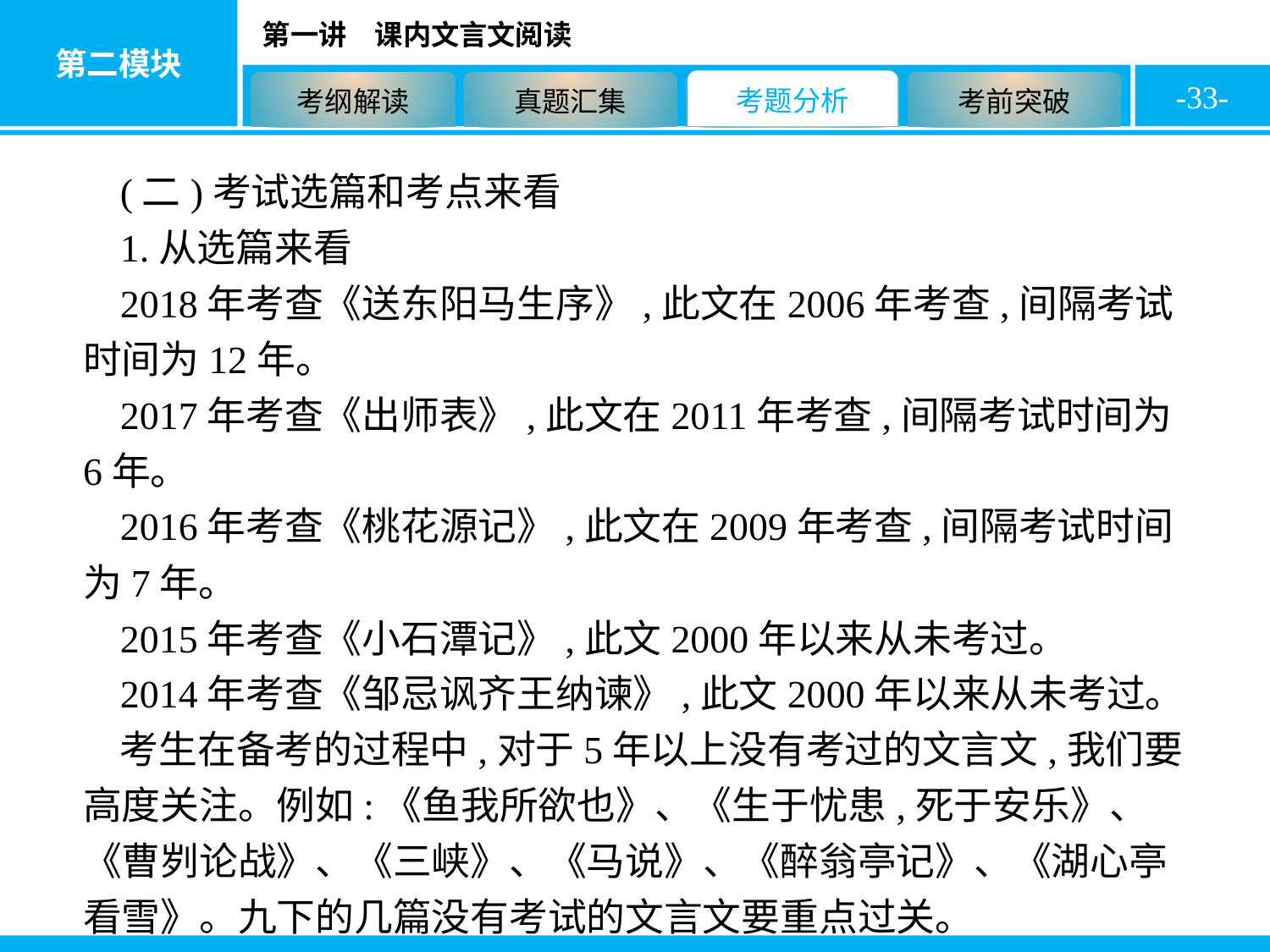

-33-
(二)考试选篇和考点来看
1.从选篇来看
2018年考查《送东阳马生序》,此文在2006年考查,间隔考试时间为12年。
2017年考查《出师表》,此文在2011年考查,间隔考试时间为6年。
2016年考查《桃花源记》,此文在2009年考查,间隔考试时间为7年。
2015年考查《小石潭记》,此文2000年以来从未考过。
2014年考查《邹忌讽齐王纳谏》,此文2000年以来从未考过。
考生在备考的过程中,对于5年以上没有考过的文言文,我们要高度关注。例如:《鱼我所欲也》、《生于忧患,死于安乐》、《曹刿论战》、《三峡》、《马说》、《醉翁亭记》、《湖心亭看雪》。九下的几篇没有考试的文言文要重点过关。